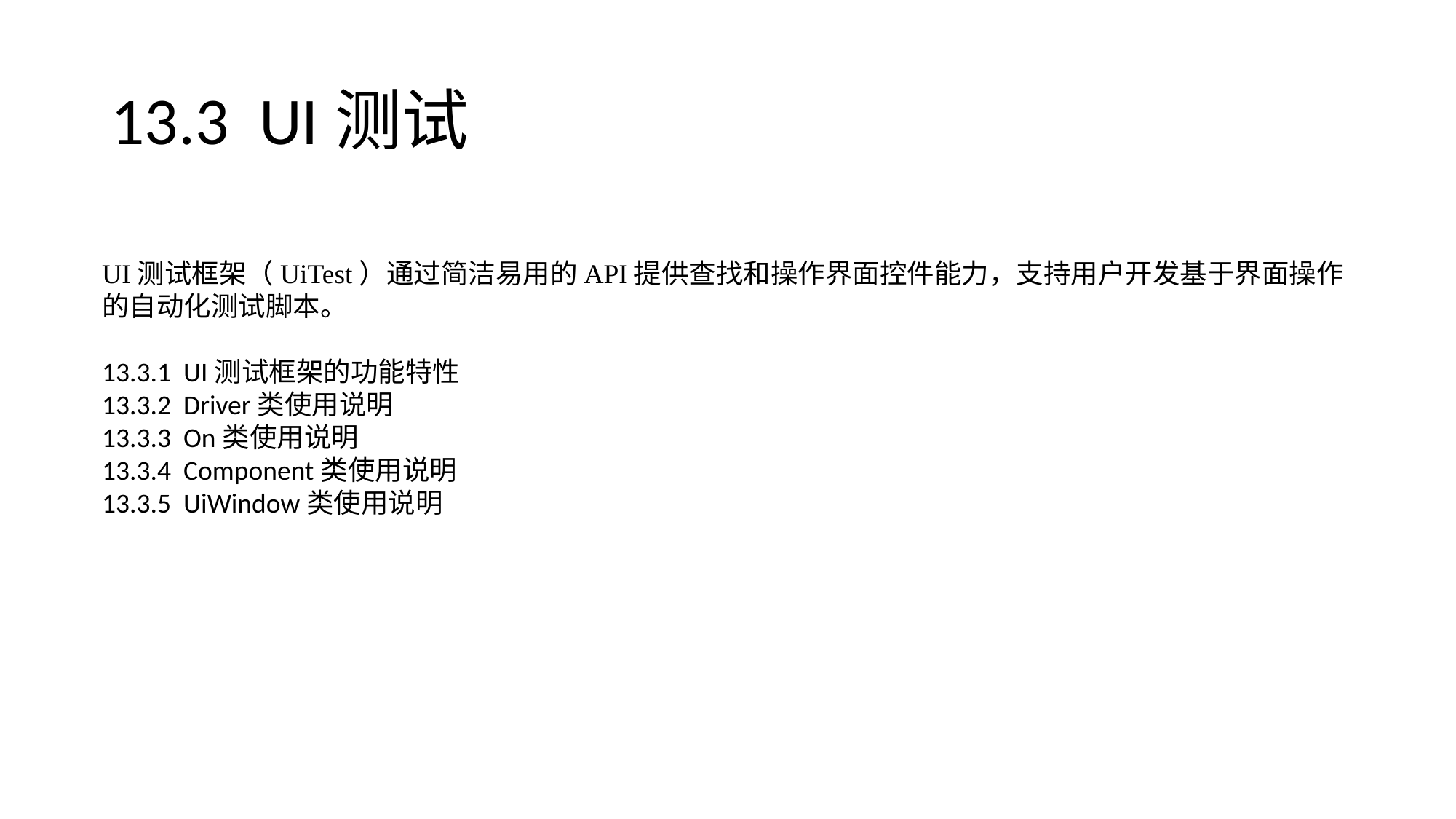

# 13.3  UI测试
UI测试框架（UiTest）通过简洁易用的API提供查找和操作界面控件能力，支持用户开发基于界面操作的自动化测试脚本。

13.3.1  UI测试框架的功能特性
13.3.2  Driver类使用说明
13.3.3  On类使用说明
13.3.4  Component类使用说明
13.3.5  UiWindow类使用说明